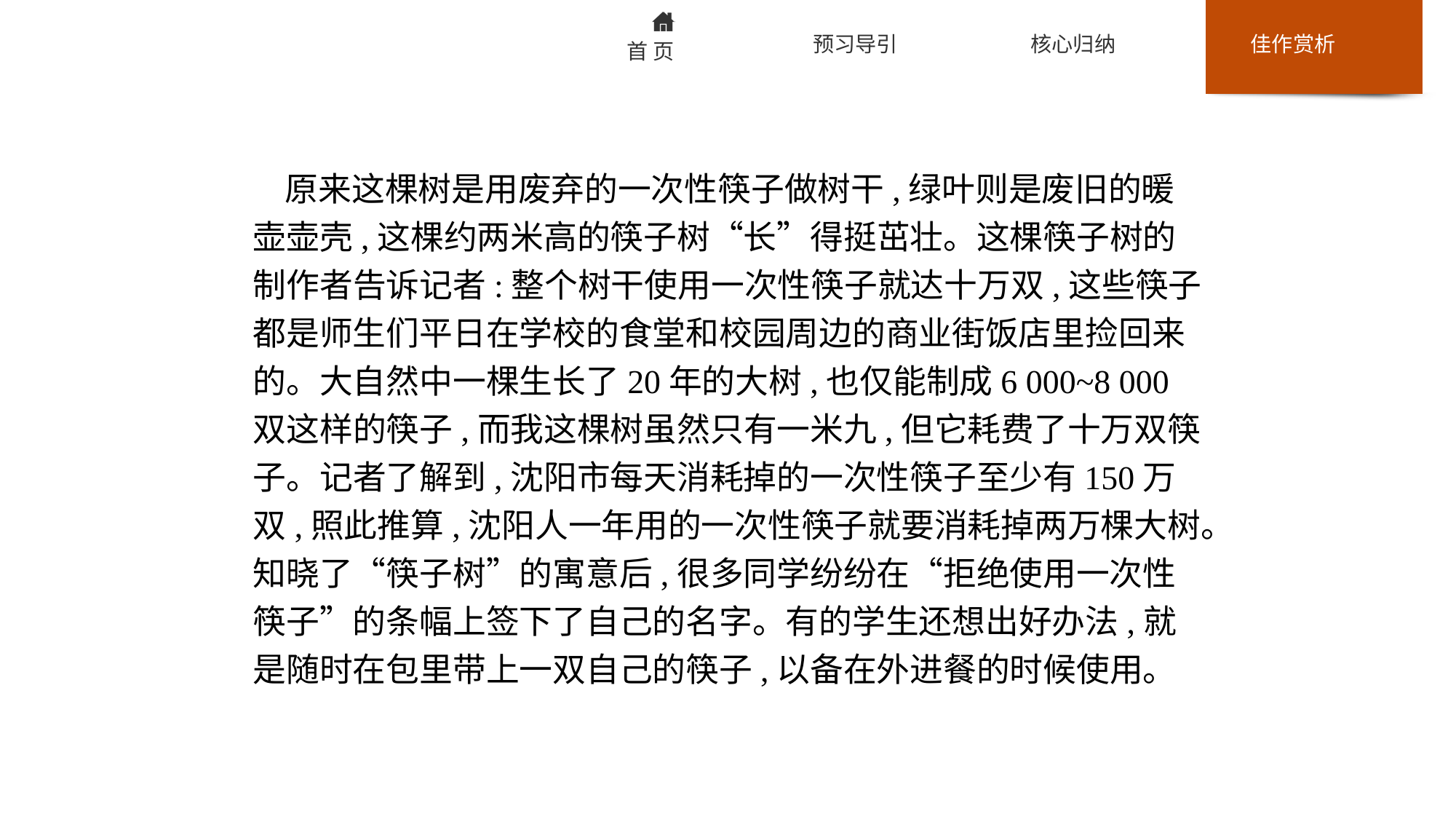

原来这棵树是用废弃的一次性筷子做树干,绿叶则是废旧的暖壶壶壳,这棵约两米高的筷子树“长”得挺茁壮。这棵筷子树的制作者告诉记者:整个树干使用一次性筷子就达十万双,这些筷子都是师生们平日在学校的食堂和校园周边的商业街饭店里捡回来的。大自然中一棵生长了20年的大树,也仅能制成6 000~8 000双这样的筷子,而我这棵树虽然只有一米九,但它耗费了十万双筷子。记者了解到,沈阳市每天消耗掉的一次性筷子至少有150万双,照此推算,沈阳人一年用的一次性筷子就要消耗掉两万棵大树。知晓了“筷子树”的寓意后,很多同学纷纷在“拒绝使用一次性筷子”的条幅上签下了自己的名字。有的学生还想出好办法,就是随时在包里带上一双自己的筷子,以备在外进餐的时候使用。